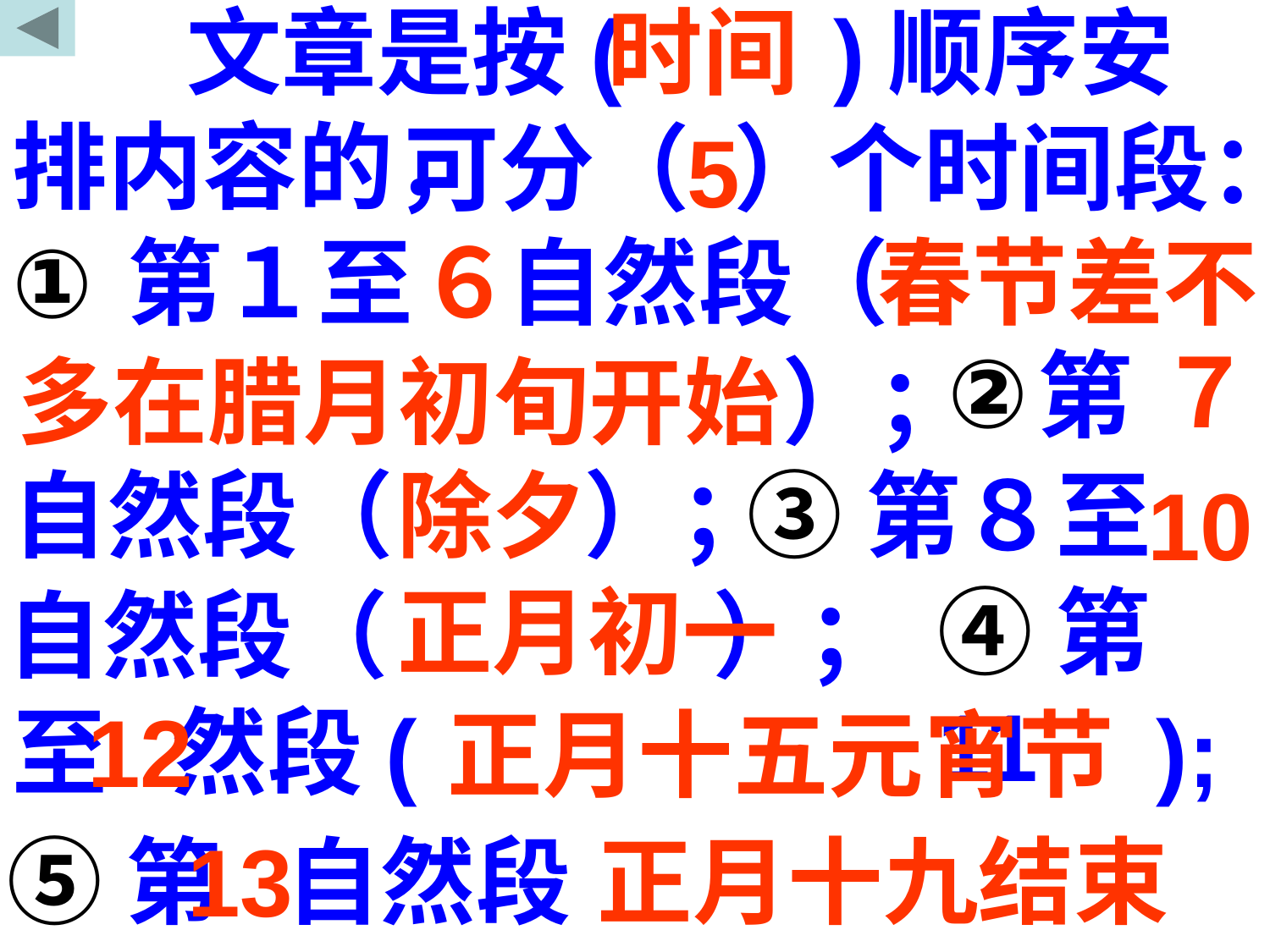

文章是按(        )顺序安排内容的，
时间
可分（  ）个时间段：
5
①
第１至　自然段（
６
春节差不
②
７
第
多在腊月初旬开始
　　　　　　　）；
自然段（　　）；
除夕
③第８至
10
正月初一
④第11
自然段（               ）；
至   然段(                            );
12
正月十五元宵节
⑤第   自然段(                      ).
13
正月十九结束